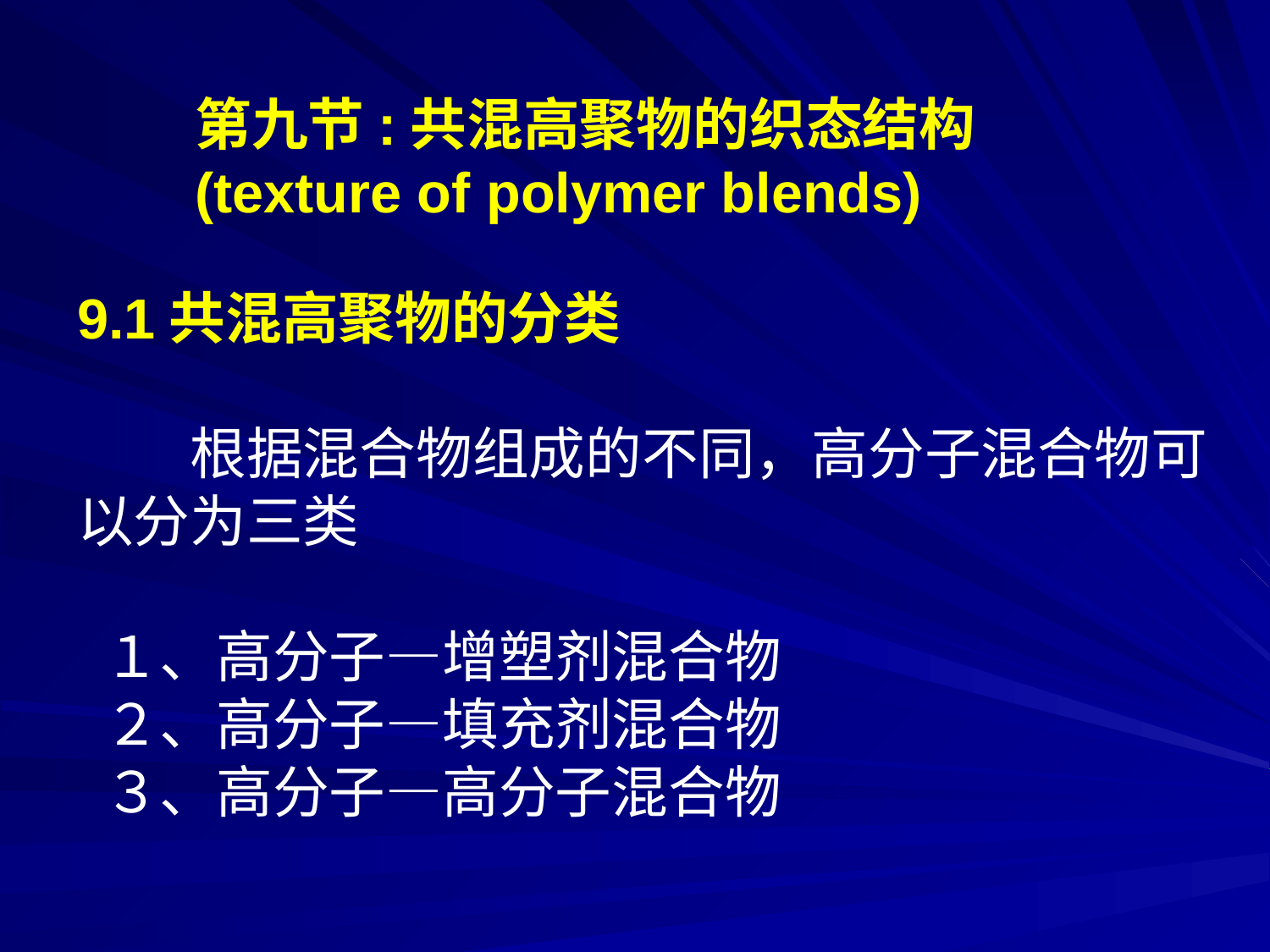

第九节:共混高聚物的织态结构
(texture of polymer blends)
9.1共混高聚物的分类

　　根据混合物组成的不同，高分子混合物可
以分为三类

 １、高分子—增塑剂混合物
 ２、高分子—填充剂混合物
 ３、高分子—高分子混合物